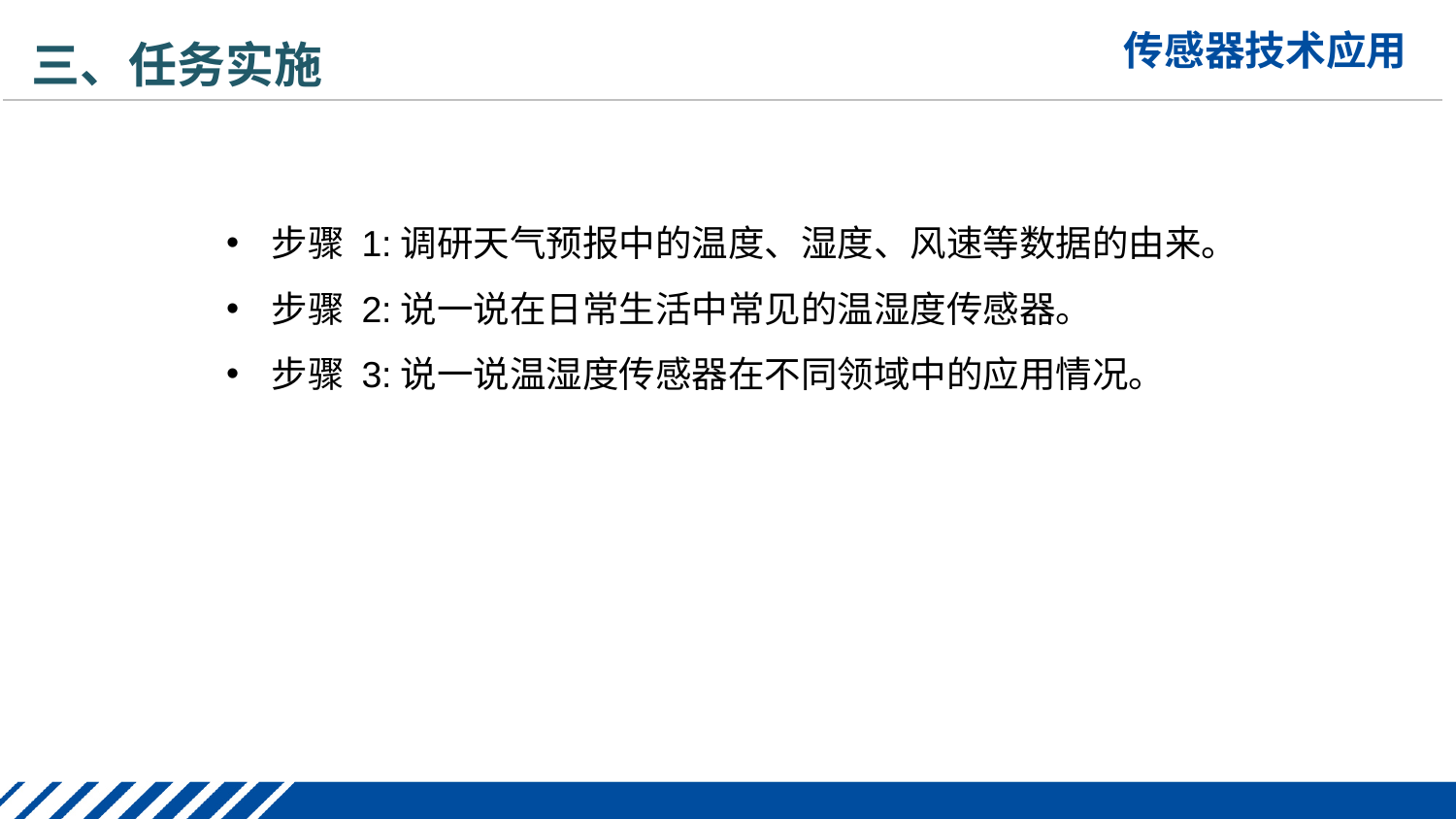

三、任务实施
步骤 1:调研天气预报中的温度、湿度、风速等数据的由来。
步骤 2:说一说在日常生活中常见的温湿度传感器。
步骤 3:说一说温湿度传感器在不同领域中的应用情况。